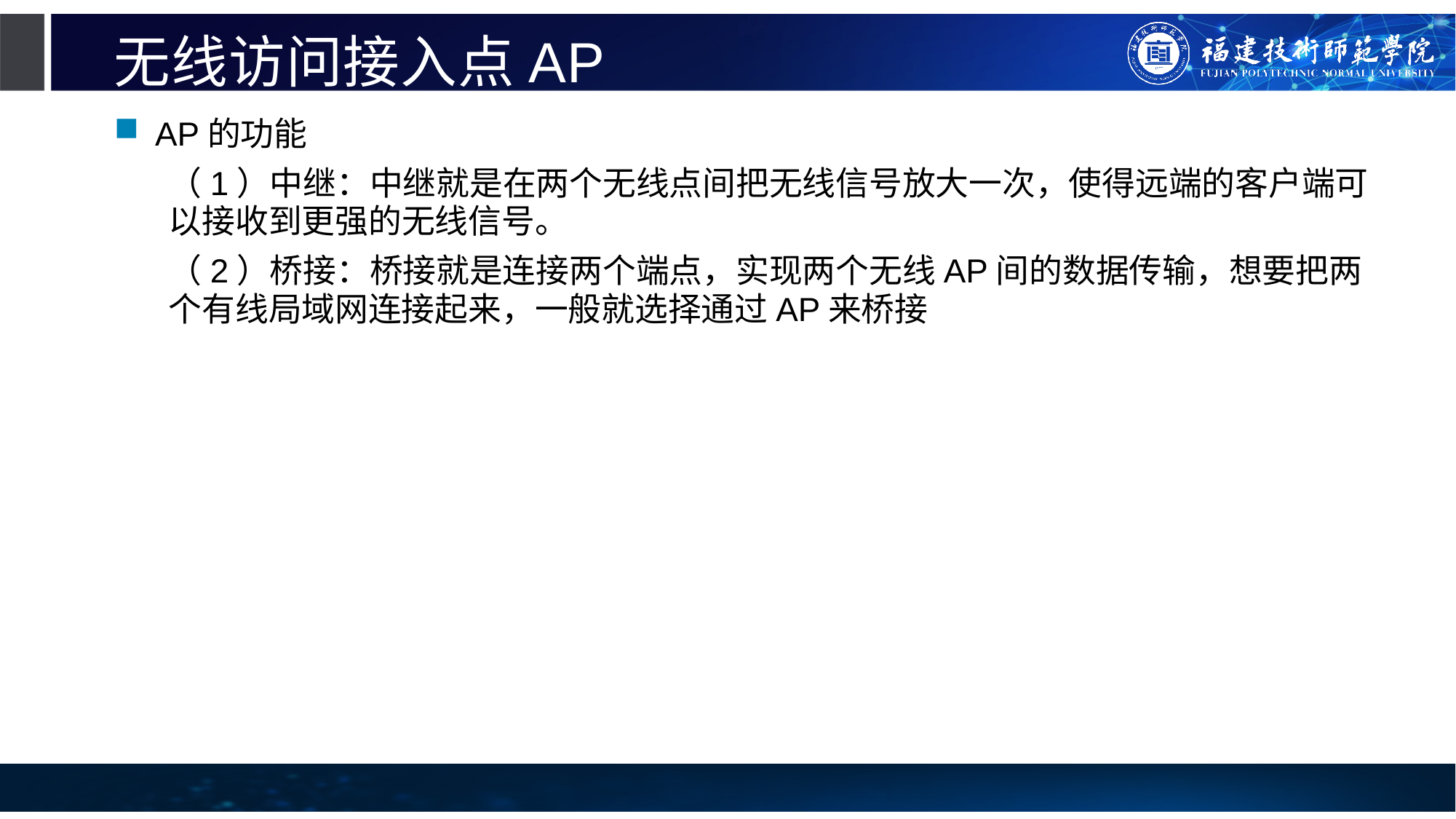

# 无线访问接入点AP
AP的功能
（1）中继：中继就是在两个无线点间把无线信号放大一次，使得远端的客户端可以接收到更强的无线信号。
（2）桥接：桥接就是连接两个端点，实现两个无线AP间的数据传输，想要把两个有线局域网连接起来，一般就选择通过AP来桥接